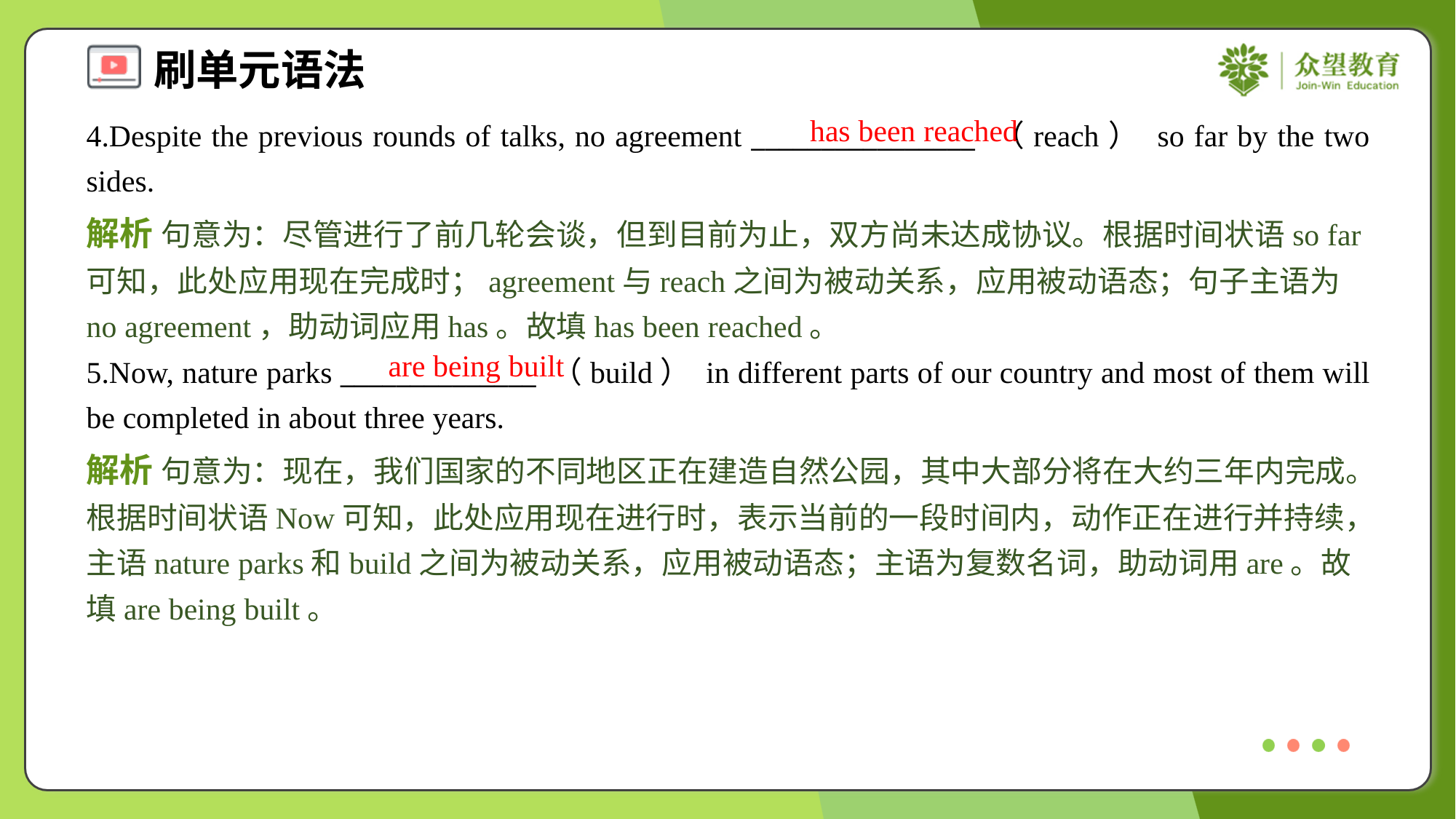

has been reached
4.Despite the previous rounds of talks, no agreement ________________ （reach） so far by the two sides.
解析 句意为：尽管进行了前几轮会谈，但到目前为止，双方尚未达成协议。根据时间状语so far可知，此处应用现在完成时；agreement与reach之间为被动关系，应用被动语态；句子主语为no agreement，助动词应用has。故填has been reached。
are being built
5.Now, nature parks ______________ （build） in different parts of our country and most of them will be completed in about three years.
解析 句意为：现在，我们国家的不同地区正在建造自然公园，其中大部分将在大约三年内完成。根据时间状语Now可知，此处应用现在进行时，表示当前的一段时间内，动作正在进行并持续，主语nature parks和build之间为被动关系，应用被动语态；主语为复数名词，助动词用are。故填are being built。